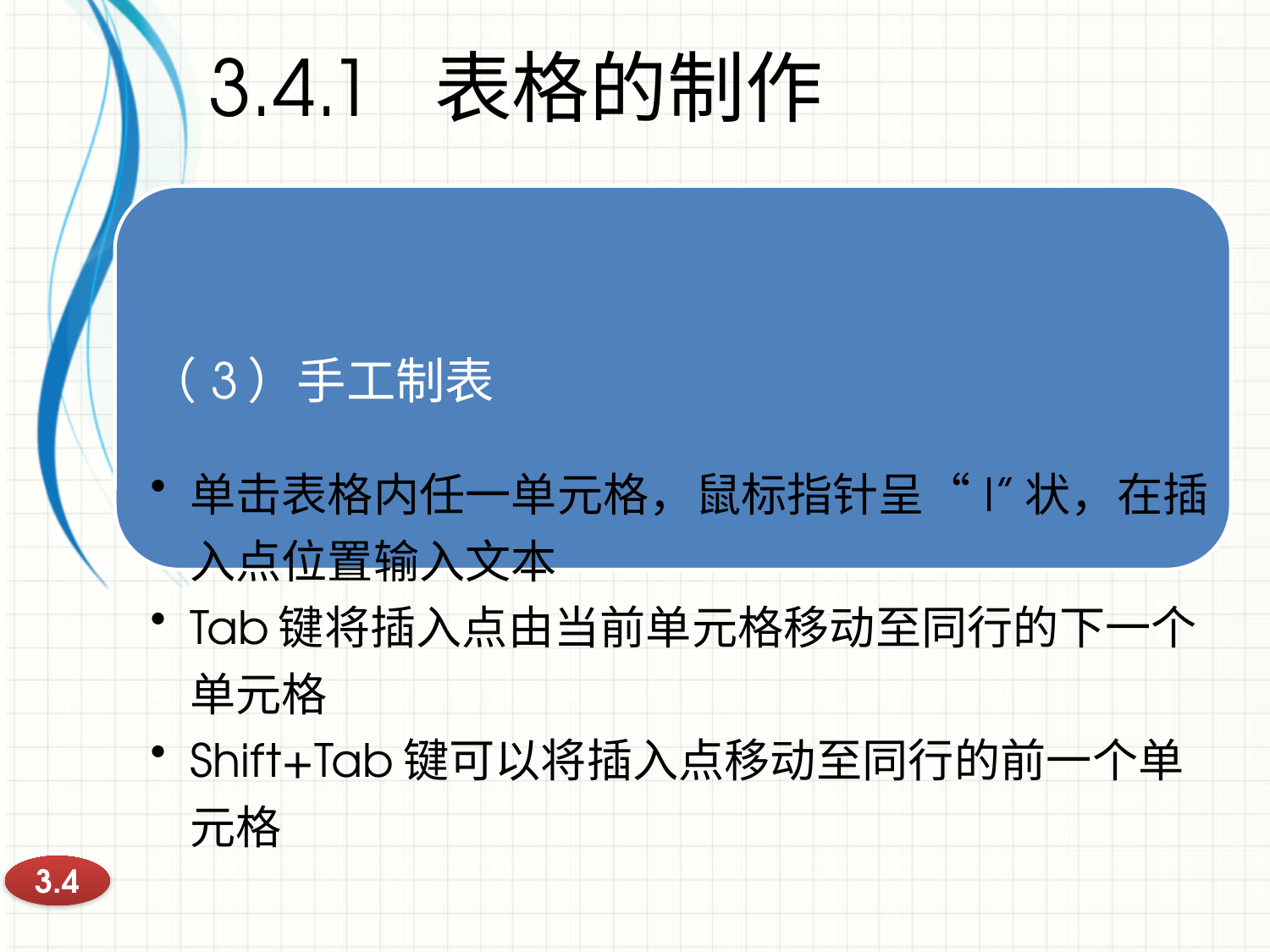

# 3.4.1  表格的制作
（3）手工制表
单击表格内任一单元格，鼠标指针呈“I”状，在插入点位置输入文本
Tab键将插入点由当前单元格移动至同行的下一个单元格
Shift+Tab键可以将插入点移动至同行的前一个单元格